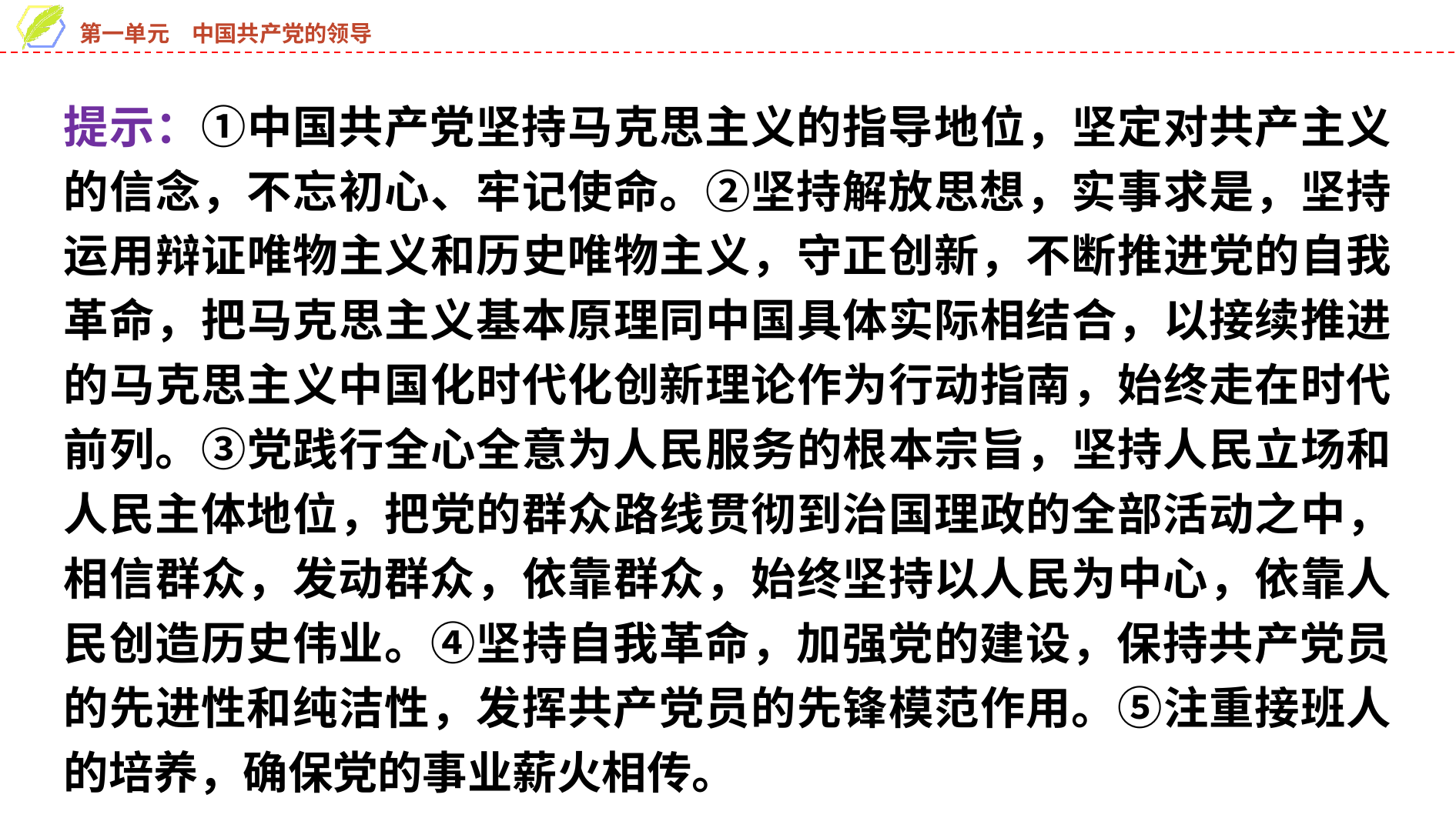

提示：①中国共产党坚持马克思主义的指导地位，坚定对共产主义的信念，不忘初心、牢记使命。②坚持解放思想，实事求是，坚持运用辩证唯物主义和历史唯物主义，守正创新，不断推进党的自我革命，把马克思主义基本原理同中国具体实际相结合，以接续推进的马克思主义中国化时代化创新理论作为行动指南，始终走在时代前列。③党践行全心全意为人民服务的根本宗旨，坚持人民立场和人民主体地位，把党的群众路线贯彻到治国理政的全部活动之中，相信群众，发动群众，依靠群众，始终坚持以人民为中心，依靠人民创造历史伟业。④坚持自我革命，加强党的建设，保持共产党员的先进性和纯洁性，发挥共产党员的先锋模范作用。⑤注重接班人的培养，确保党的事业薪火相传。